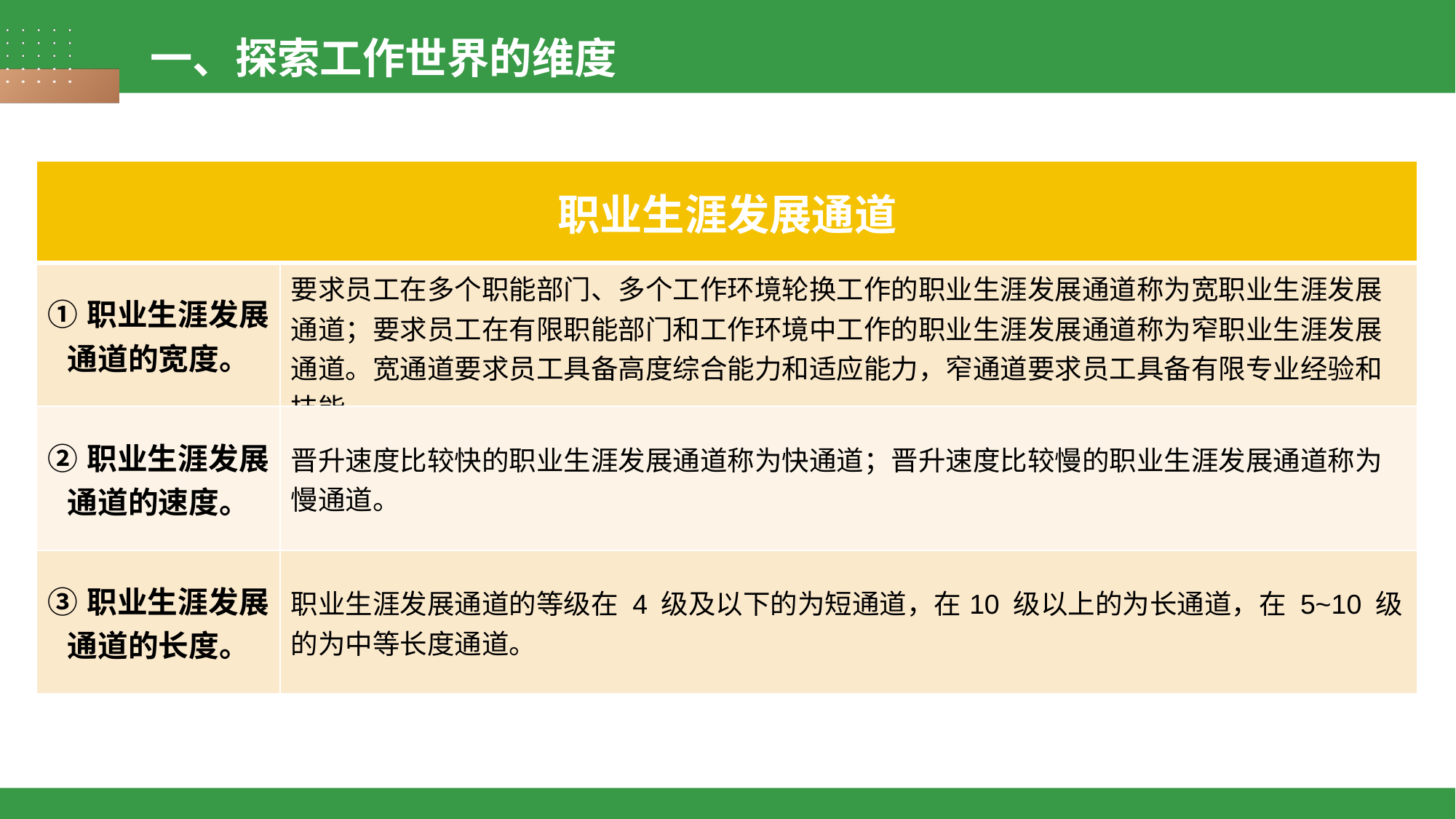

一、探索工作世界的维度
| 职业生涯发展通道 |  |
| --- | --- |
| ①职业生涯发展通道的宽度。 | 要求员工在多个职能部门、多个工作环境轮换工作的职业生涯发展通道称为宽职业生涯发展通道；要求员工在有限职能部门和工作环境中工作的职业生涯发展通道称为窄职业生涯发展通道。宽通道要求员工具备高度综合能力和适应能力，窄通道要求员工具备有限专业经验和技能。 |
| ②职业生涯发展通道的速度。 | 晋升速度比较快的职业生涯发展通道称为快通道；晋升速度比较慢的职业生涯发展通道称为慢通道。 |
| ③职业生涯发展通道的长度。 | 职业生涯发展通道的等级在 4 级及以下的为短通道，在10 级以上的为长通道，在 5~10 级的为中等长度通道。 |